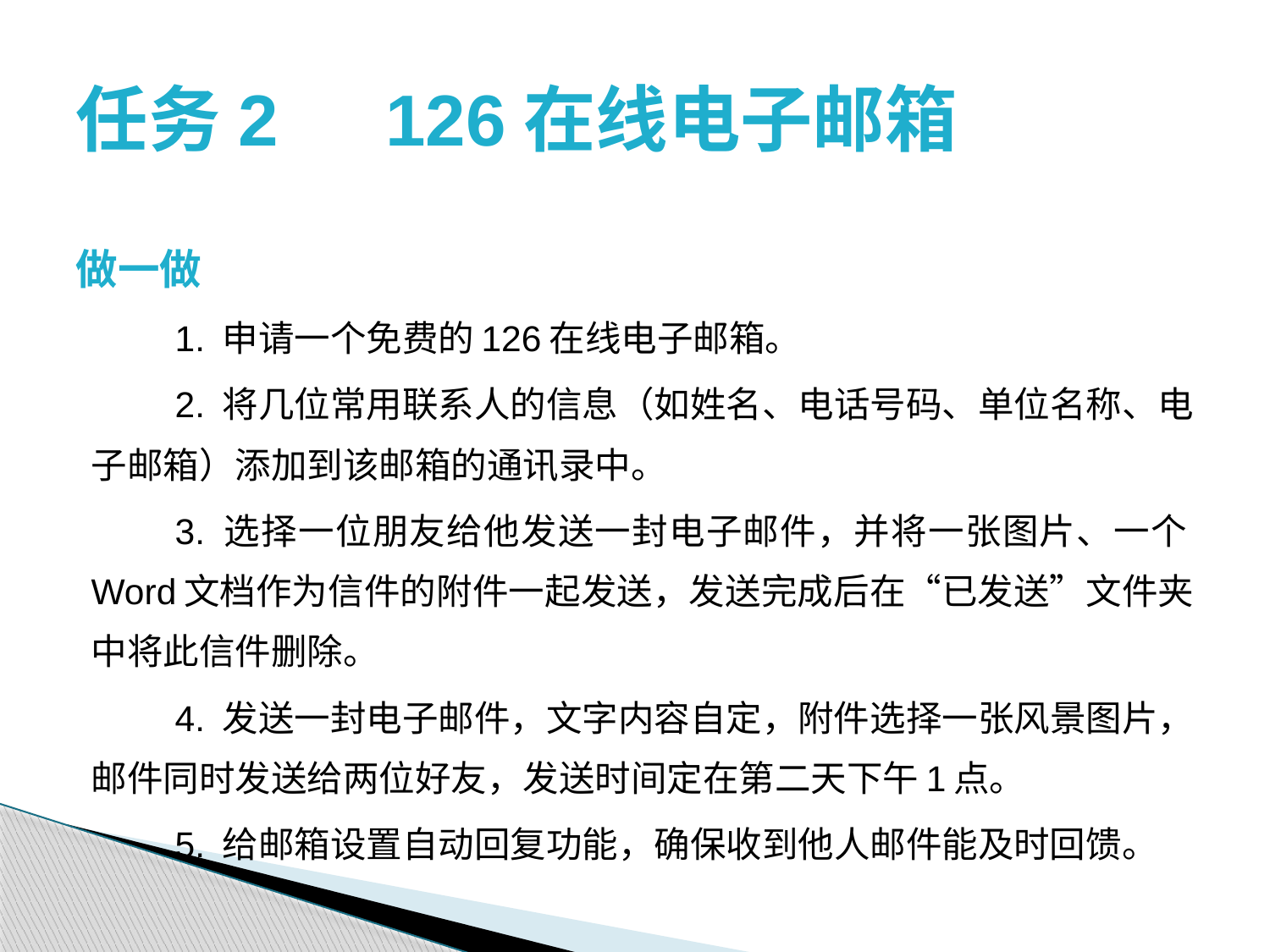

# 任务2　126在线电子邮箱
做一做
1. 申请一个免费的126在线电子邮箱。
2. 将几位常用联系人的信息（如姓名、电话号码、单位名称、电子邮箱）添加到该邮箱的通讯录中。
3. 选择一位朋友给他发送一封电子邮件，并将一张图片、一个Word文档作为信件的附件一起发送，发送完成后在“已发送”文件夹中将此信件删除。
4. 发送一封电子邮件，文字内容自定，附件选择一张风景图片，邮件同时发送给两位好友，发送时间定在第二天下午1点。
5. 给邮箱设置自动回复功能，确保收到他人邮件能及时回馈。